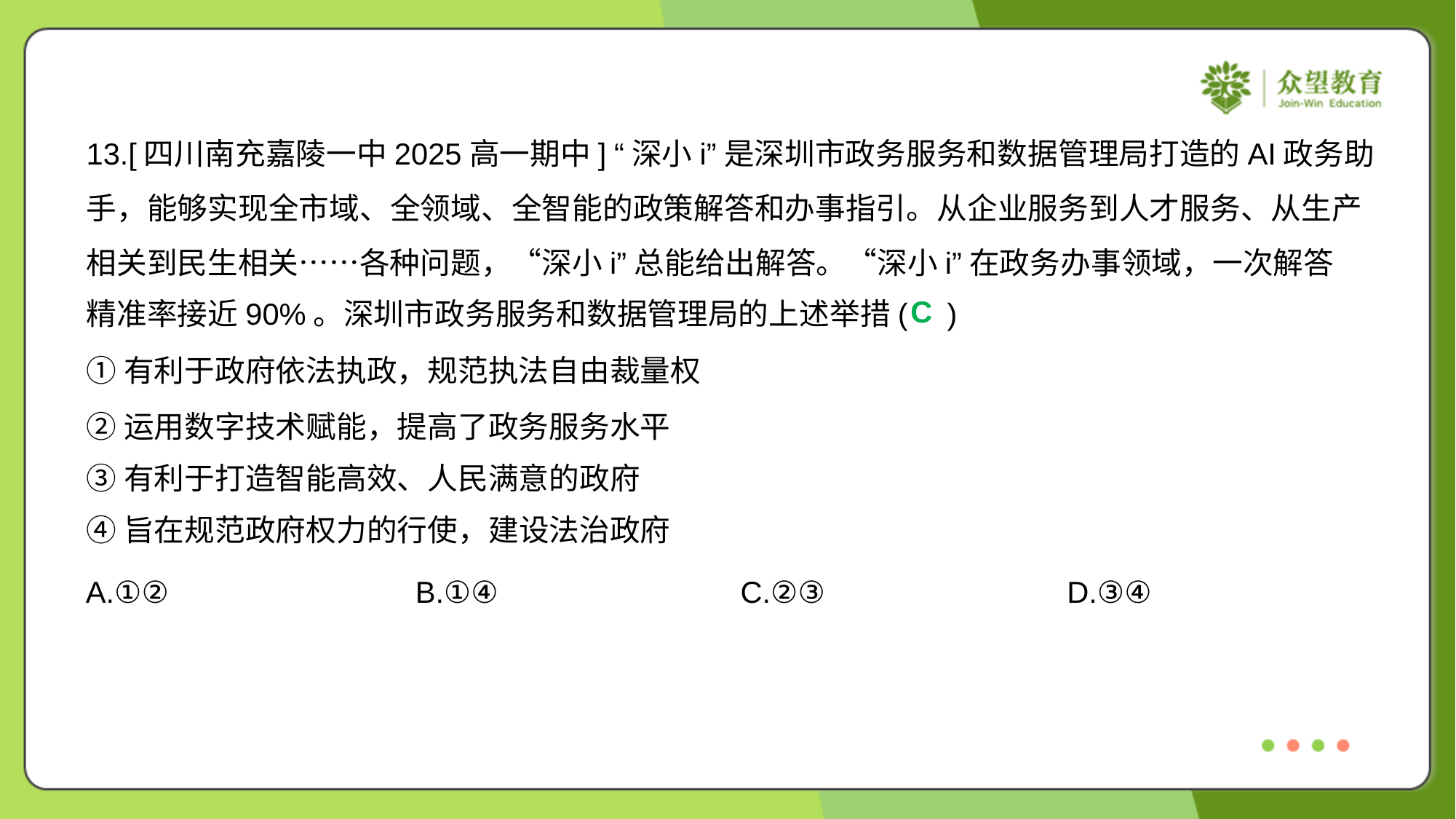

13.[四川南充嘉陵一中2025高一期中] “深小i”是深圳市政务服务和数据管理局打造的AI政务助
手，能够实现全市域、全领域、全智能的政策解答和办事指引。从企业服务到人才服务、从生产
相关到民生相关……各种问题，“深小i”总能给出解答。“深小i”在政务办事领域，一次解答
精准率接近90%。深圳市政务服务和数据管理局的上述举措(     )
C
①有利于政府依法执政，规范执法自由裁量权
②运用数字技术赋能，提高了政务服务水平
③有利于打造智能高效、人民满意的政府
④旨在规范政府权力的行使，建设法治政府
A.①②	B.①④	C.②③	D.③④